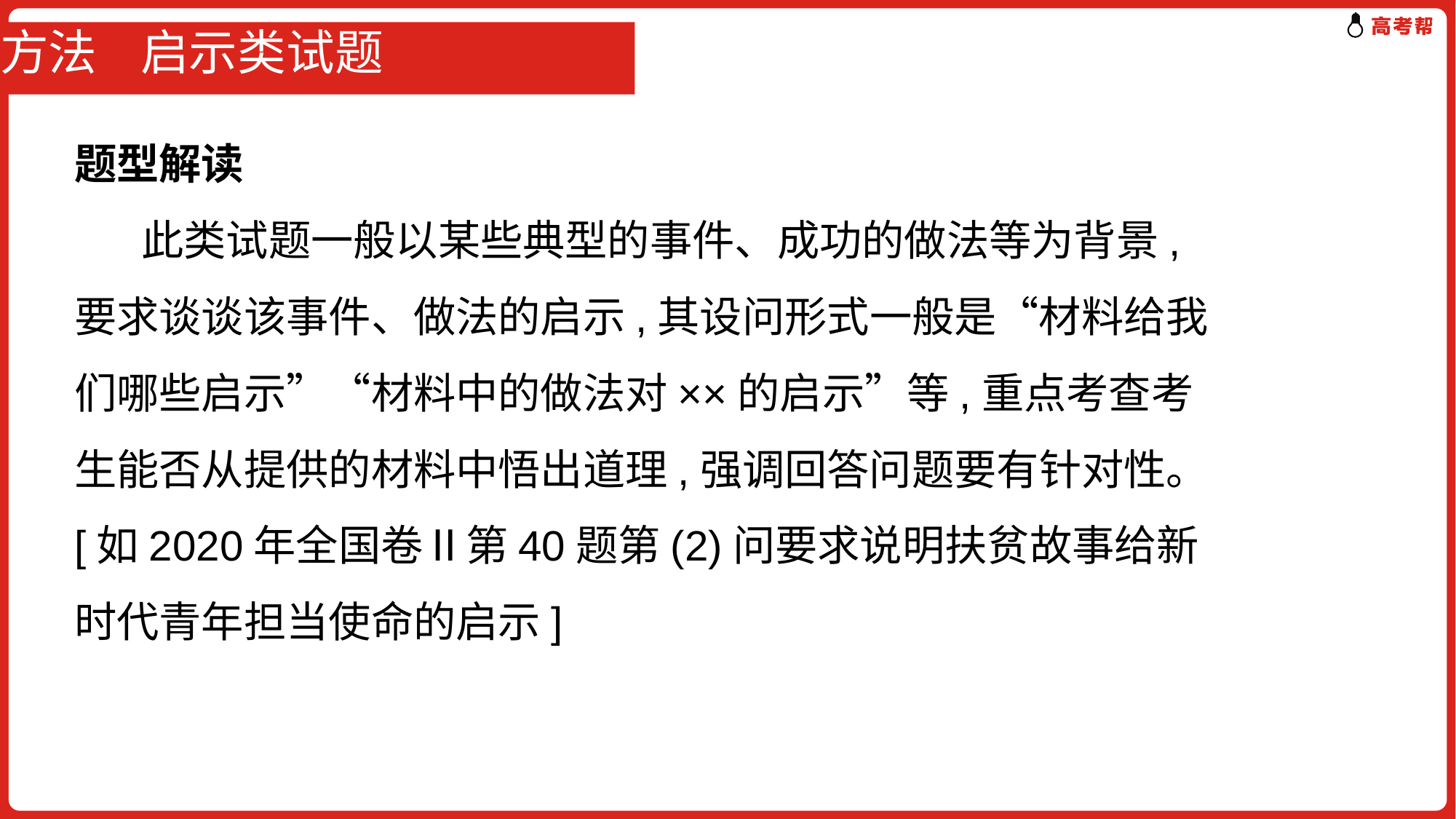

# 方法    启示类试题
题型解读
      此类试题一般以某些典型的事件、成功的做法等为背景,要求谈谈该事件、做法的启示,其设问形式一般是“材料给我们哪些启示”“材料中的做法对××的启示”等,重点考查考生能否从提供的材料中悟出道理,强调回答问题要有针对性。[如2020年全国卷Ⅱ第40题第(2)问要求说明扶贫故事给新时代青年担当使命的启示]